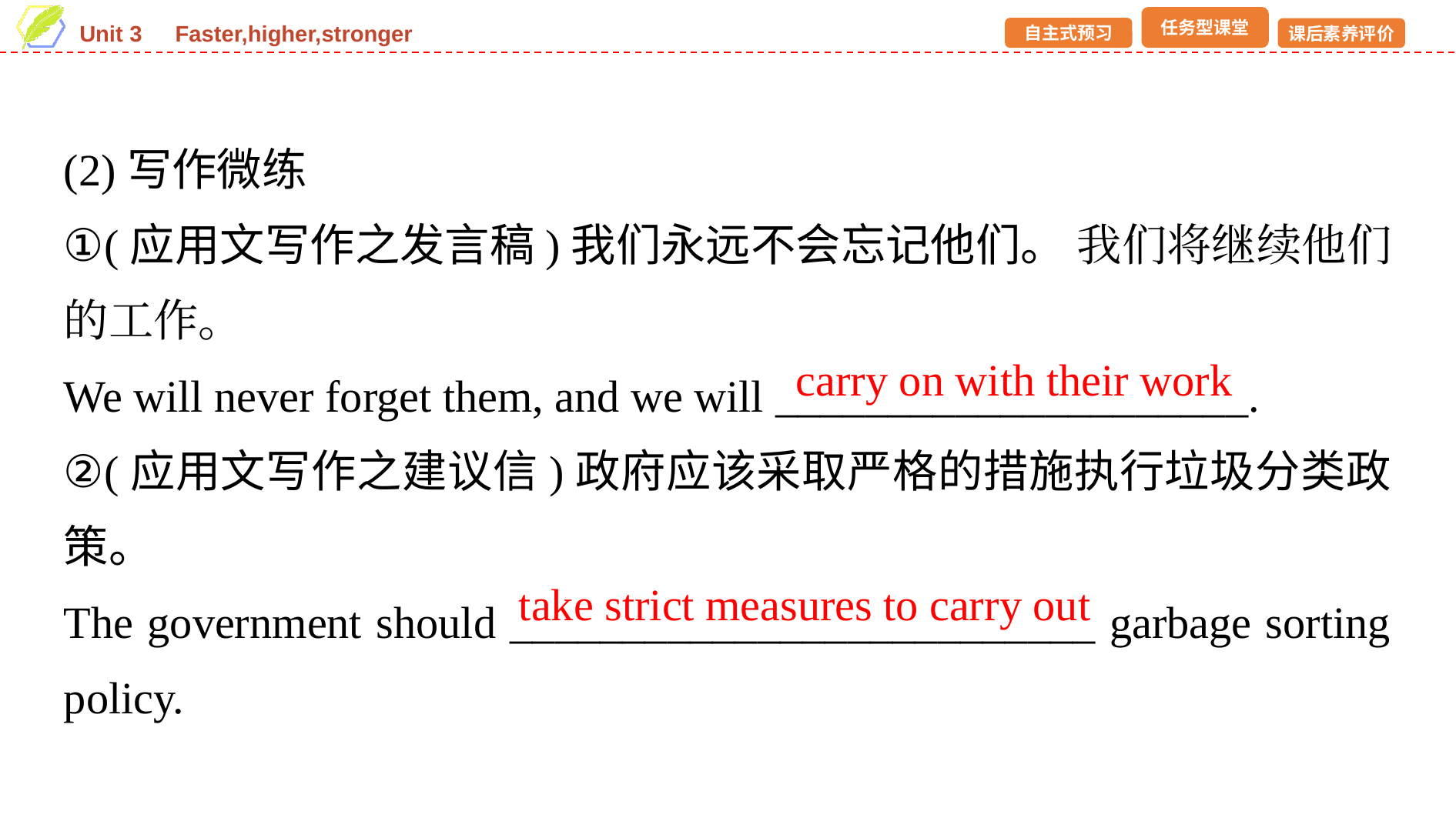

(2)写作微练
①(应用文写作之发言稿)我们永远不会忘记他们。 我们将继续他们的工作。
We will never forget them, and we will _____________________.
②(应用文写作之建议信)政府应该采取严格的措施执行垃圾分类政策。
The government should __________________________ garbage sorting policy.
carry on with their work
take strict measures to carry out